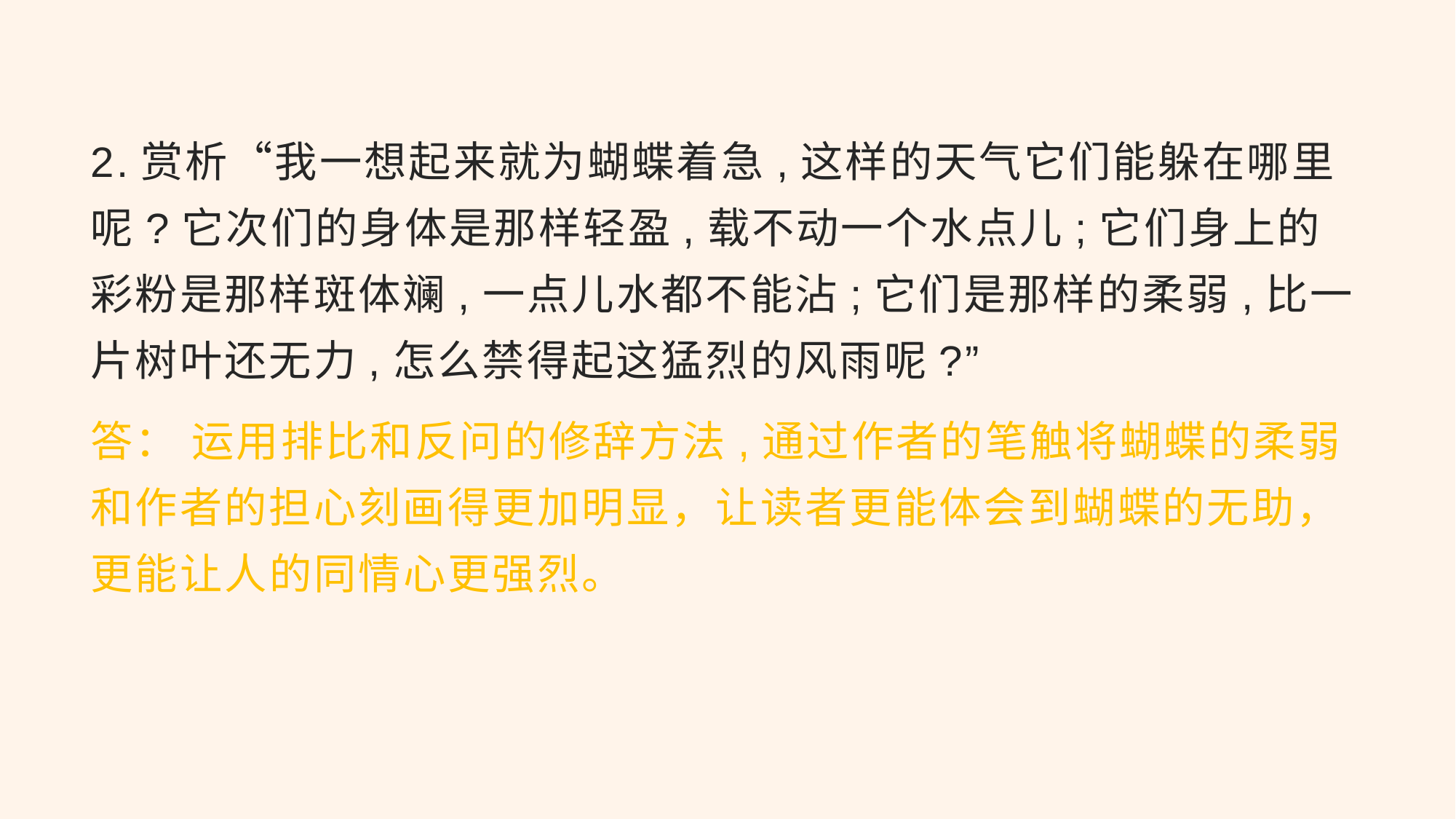

2.赏析“我一想起来就为蝴蝶着急,这样的天气它们能躲在哪里呢?它次们的身体是那样轻盈,载不动一个水点儿;它们身上的彩粉是那样斑体斓,一点儿水都不能沾;它们是那样的柔弱,比一片树叶还无力,怎么禁得起这猛烈的风雨呢?”
答： 运用排比和反问的修辞方法,通过作者的笔触将蝴蝶的柔弱和作者的担心刻画得更加明显，让读者更能体会到蝴蝶的无助，更能让人的同情心更强烈。